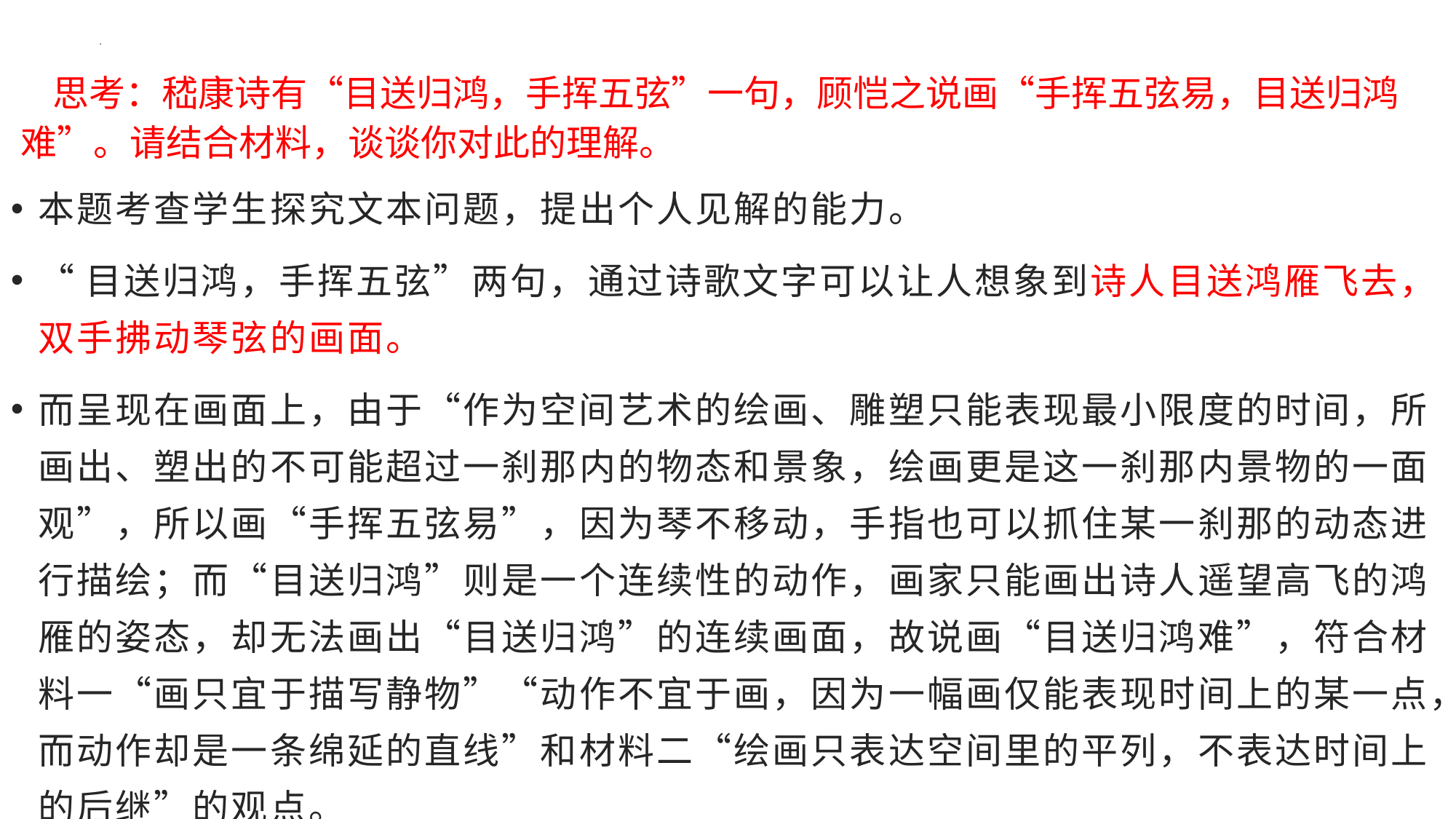

思考：嵇康诗有“目送归鸿，手挥五弦”一句，顾恺之说画“手挥五弦易，目送归鸿难”。请结合材料，谈谈你对此的理解。
本题考查学生探究文本问题，提出个人见解的能力。
“目送归鸿，手挥五弦”两句，通过诗歌文字可以让人想象到诗人目送鸿雁飞去，双手拂动琴弦的画面。
而呈现在画面上，由于“作为空间艺术的绘画、雕塑只能表现最小限度的时间，所画出、塑出的不可能超过一刹那内的物态和景象，绘画更是这一刹那内景物的一面观”，所以画“手挥五弦易”，因为琴不移动，手指也可以抓住某一刹那的动态进行描绘；而“目送归鸿”则是一个连续性的动作，画家只能画出诗人遥望高飞的鸿雁的姿态，却无法画出“目送归鸿”的连续画面，故说画“目送归鸿难”，符合材料一“画只宜于描写静物”“动作不宜于画，因为一幅画仅能表现时间上的某一点，而动作却是一条绵延的直线”和材料二“绘画只表达空间里的平列，不表达时间上的后继”的观点。